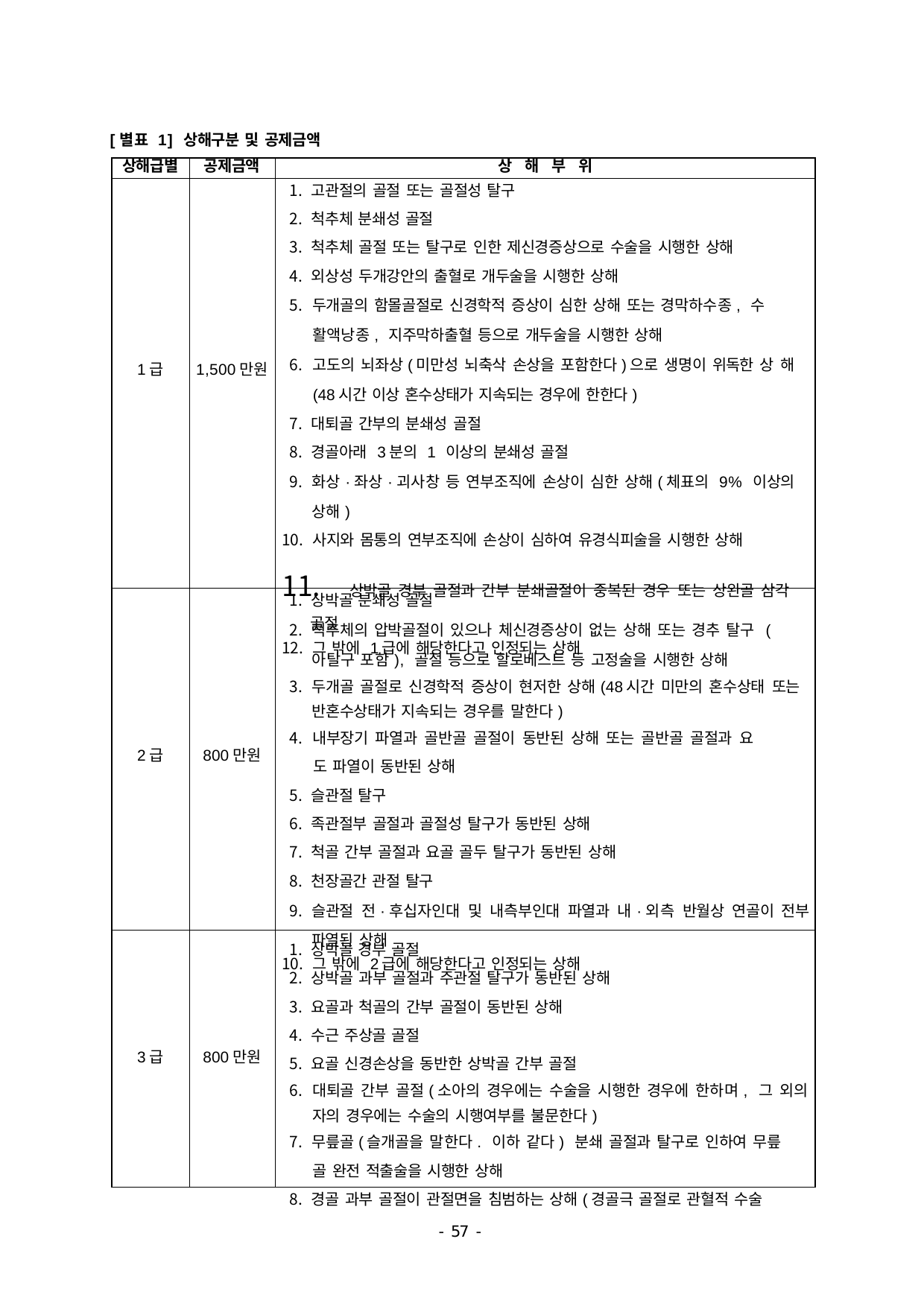

[별표 1] 상해구분 및 공제금액
| 상해급별 | 공제금액 | 상 해 부 위 |
| --- | --- | --- |
| 1급 | 1,500만원 | 고관절의 골절 또는 골절성 탈구 척추체 분쇄성 골절 척추체 골절 또는 탈구로 인한 제신경증상으로 수술을 시행한 상해 외상성 두개강안의 출혈로 개두술을 시행한 상해 두개골의 함몰골절로 신경학적 증상이 심한 상해 또는 경막하수종, 수 활액낭종, 지주막하출혈 등으로 개두술을 시행한 상해 고도의 뇌좌상(미만성 뇌축삭 손상을 포함한다)으로 생명이 위독한 상 해(48시간 이상 혼수상태가 지속되는 경우에 한한다) 대퇴골 간부의 분쇄성 골절 경골아래 3분의 1 이상의 분쇄성 골절 화상·좌상·괴사창 등 연부조직에 손상이 심한 상해(체표의 9% 이상의 상해) 사지와 몸통의 연부조직에 손상이 심하여 유경식피술을 시행한 상해 상박골 경부 골절과 간부 분쇄골절이 중복된 경우 또는 상완골 삼각 골절 그 밖에 1급에 해당한다고 인정되는 상해 |
| 2급 | 800만원 | 상박골 분쇄성 골절 척추체의 압박골절이 있으나 체신경증상이 없는 상해 또는 경추 탈구 (아탈구 포함), 골절 등으로 할로베스트 등 고정술을 시행한 상해 두개골 골절로 신경학적 증상이 현저한 상해(48시간 미만의 혼수상태 또는 반혼수상태가 지속되는 경우를 말한다) 내부장기 파열과 골반골 골절이 동반된 상해 또는 골반골 골절과 요 도 파열이 동반된 상해 슬관절 탈구 족관절부 골절과 골절성 탈구가 동반된 상해 척골 간부 골절과 요골 골두 탈구가 동반된 상해 천장골간 관절 탈구 슬관절 전·후십자인대 및 내측부인대 파열과 내·외측 반월상 연골이 전부 파열된 상해 그 밖에 2급에 해당한다고 인정되는 상해 |
| 3급 | 800만원 | 상박골 경부 골절 상박골 과부 골절과 주관절 탈구가 동반된 상해 요골과 척골의 간부 골절이 동반된 상해 수근 주상골 골절 요골 신경손상을 동반한 상박골 간부 골절 대퇴골 간부 골절(소아의 경우에는 수술을 시행한 경우에 한하며, 그 외의 자의 경우에는 수술의 시행여부를 불문한다) 무릎골(슬개골을 말한다. 이하 같다) 분쇄 골절과 탈구로 인하여 무릎 골 완전 적출술을 시행한 상해 경골 과부 골절이 관절면을 침범하는 상해(경골극 골절로 관혈적 수술 |
- 57 -